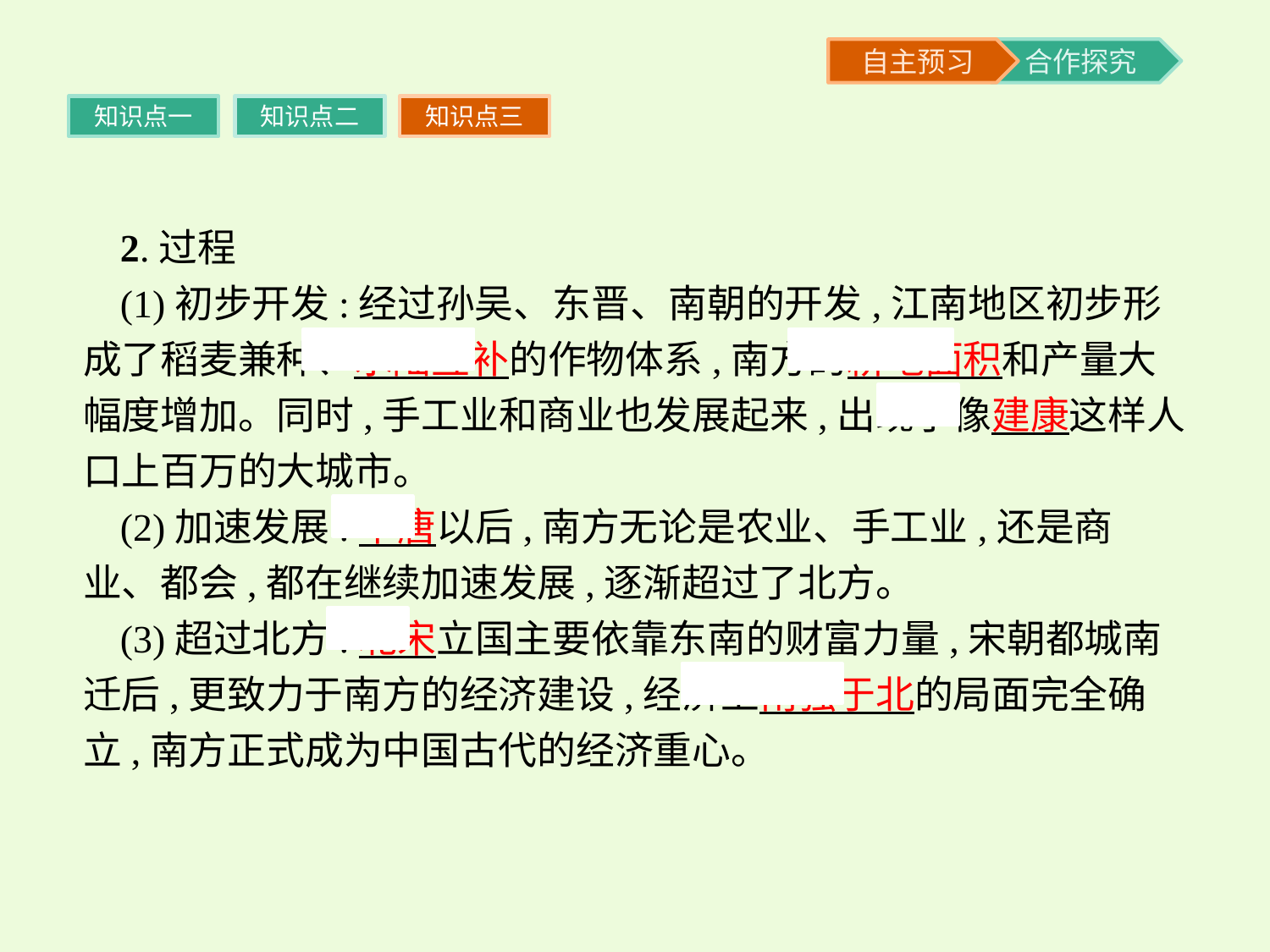

知识点一
知识点二
知识点三
2.过程
(1)初步开发:经过孙吴、东晋、南朝的开发,江南地区初步形成了稻麦兼种、水陆互补的作物体系,南方的耕地面积和产量大幅度增加。同时,手工业和商业也发展起来,出现了像建康这样人口上百万的大城市。
(2)加速发展:中唐以后,南方无论是农业、手工业,还是商业、都会,都在继续加速发展,逐渐超过了北方。
(3)超过北方:北宋立国主要依靠东南的财富力量,宋朝都城南迁后,更致力于南方的经济建设,经济上南强于北的局面完全确立,南方正式成为中国古代的经济重心。